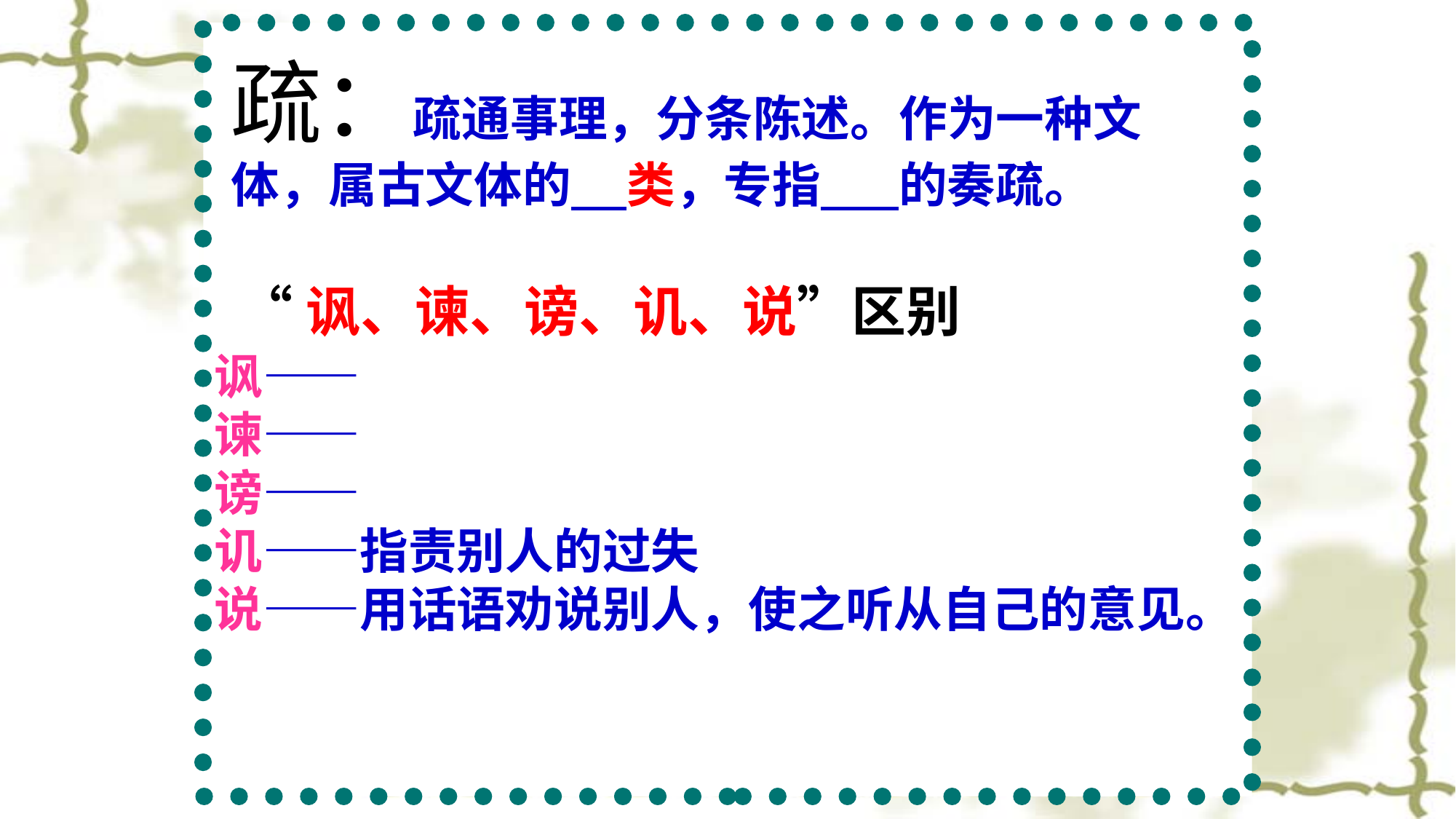

疏：疏通事理，分条陈述。作为一种文体，属古文体的     类，专指       的奏疏。
“讽、谏、谤、讥、说”区别
讽——
谏——
谤——
讥——指责别人的过失
说——用话语劝说别人，使之听从自己的意见。